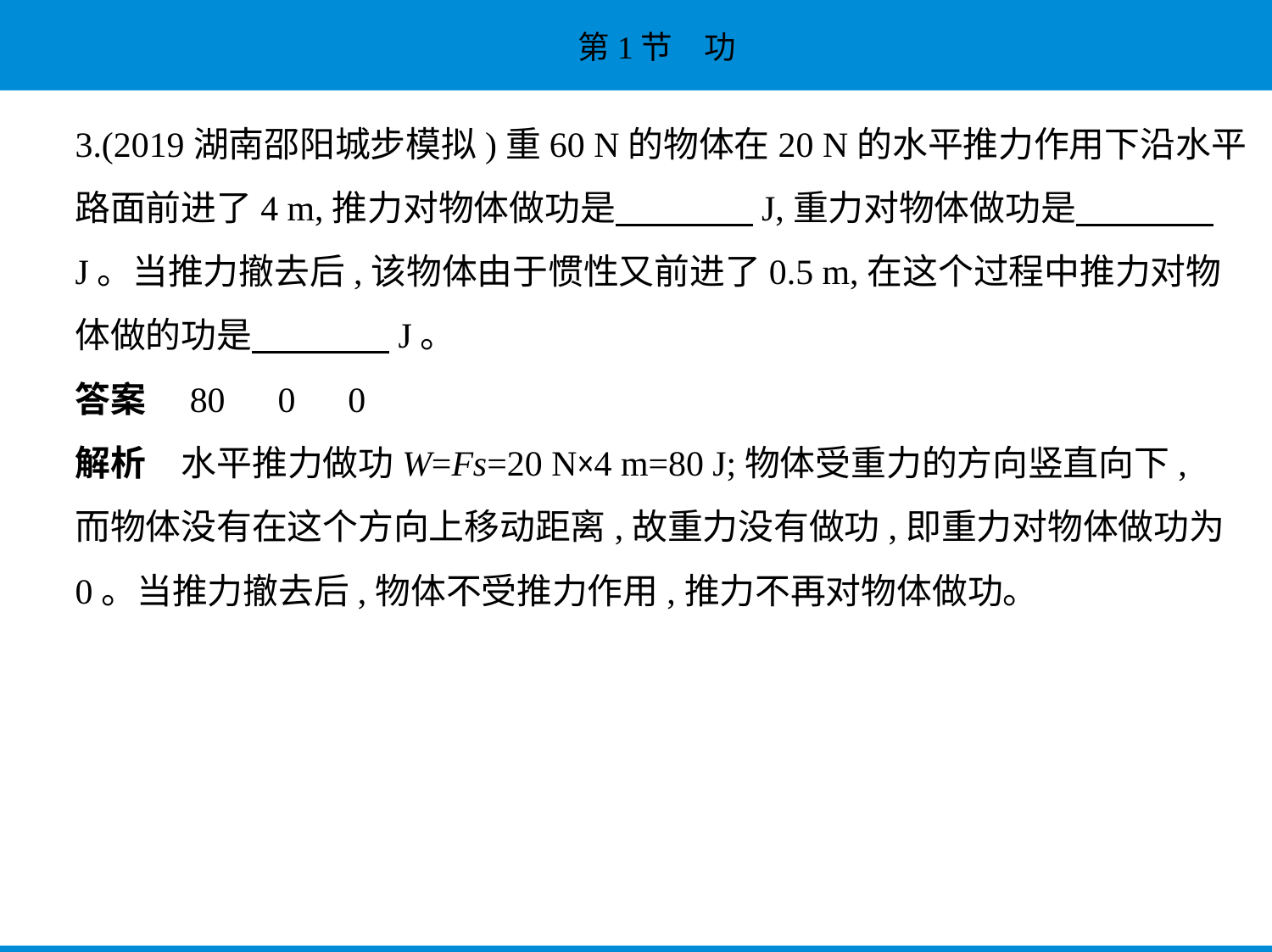

3.(2019湖南邵阳城步模拟)重60 N的物体在20 N的水平推力作用下沿水平
路面前进了4 m,推力对物体做功是　　　    J,重力对物体做功是　　　    
J。当推力撤去后,该物体由于惯性又前进了0.5 m,在这个过程中推力对物
体做的功是　　　    J。
答案　80　0　0
解析　水平推力做功W=Fs=20 N×4 m=80 J;物体受重力的方向竖直向下,
而物体没有在这个方向上移动距离,故重力没有做功,即重力对物体做功为
0。当推力撤去后,物体不受推力作用,推力不再对物体做功。